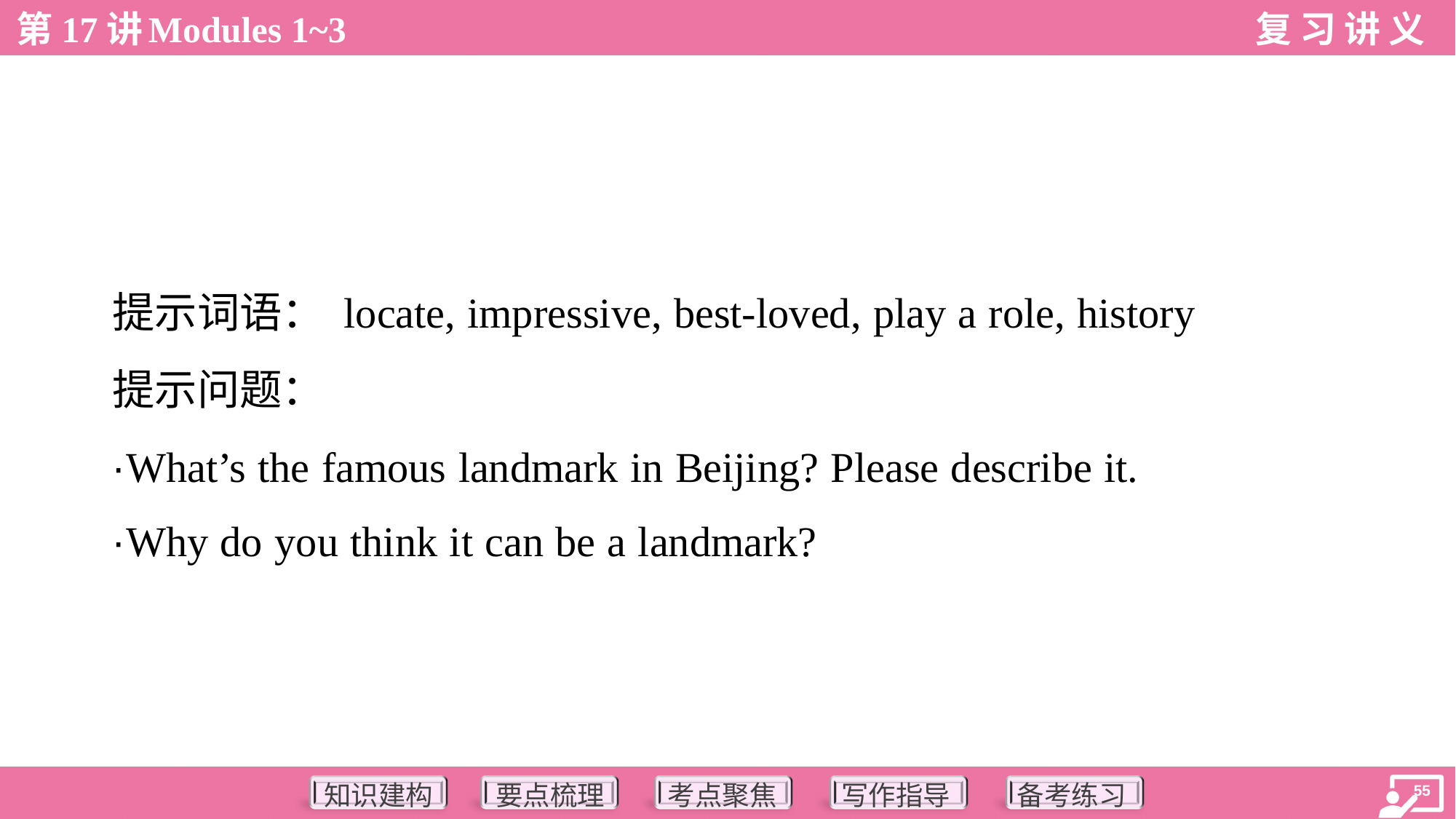

提示词语： locate, impressive, best-loved, play a role, history
    提示问题：
    ·What’s the famous landmark in Beijing? Please describe it.
    ·Why do you think it can be a landmark?